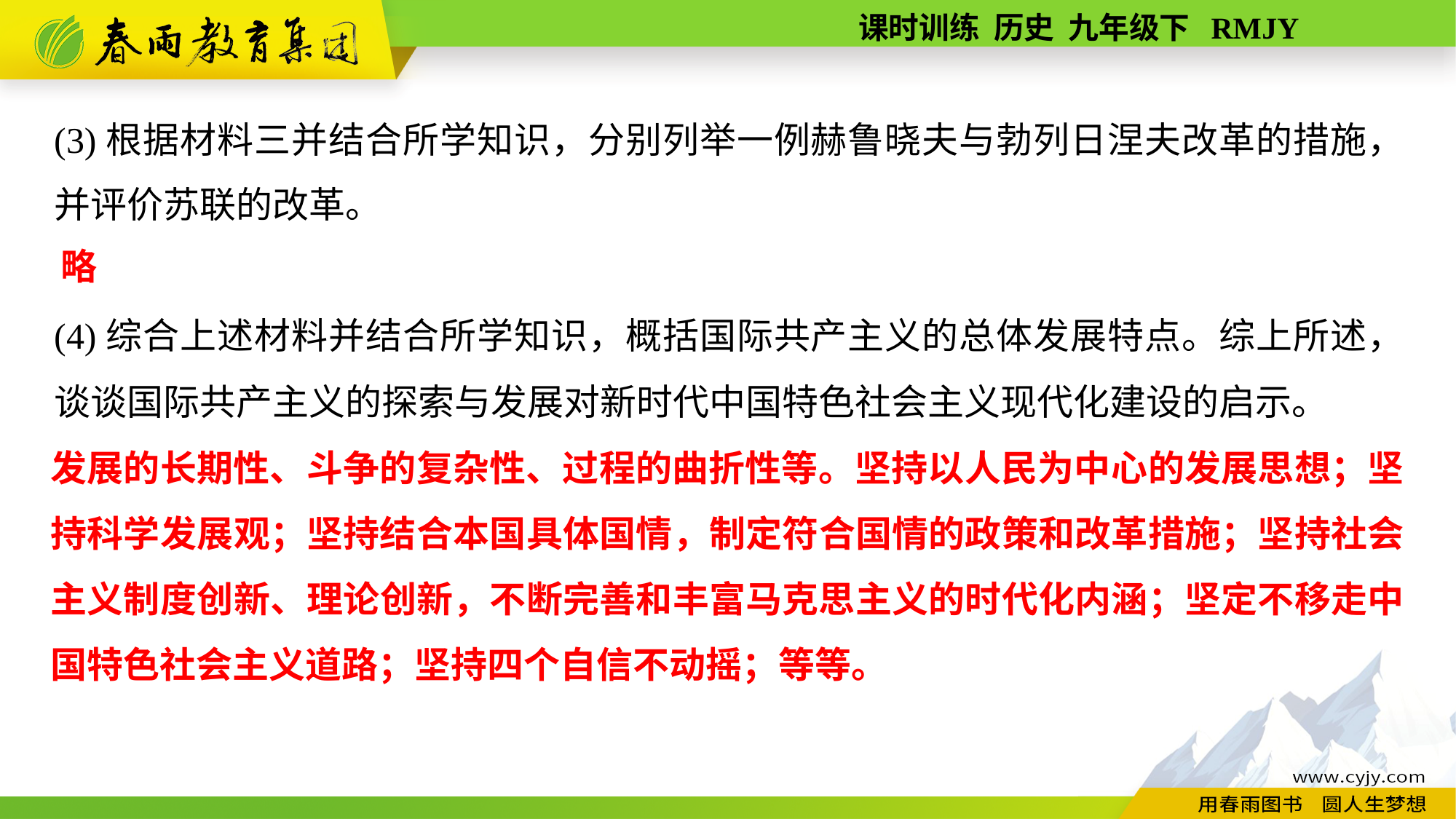

(3)根据材料三并结合所学知识，分别列举一例赫鲁晓夫与勃列日涅夫改革的措施，并评价苏联的改革。

(4)综合上述材料并结合所学知识，概括国际共产主义的总体发展特点。综上所述，谈谈国际共产主义的探索与发展对新时代中国特色社会主义现代化建设的启示。
略
发展的长期性、斗争的复杂性、过程的曲折性等。坚持以人民为中心的发展思想；坚持科学发展观；坚持结合本国具体国情，制定符合国情的政策和改革措施；坚持社会主义制度创新、理论创新，不断完善和丰富马克思主义的时代化内涵；坚定不移走中国特色社会主义道路；坚持四个自信不动摇；等等。